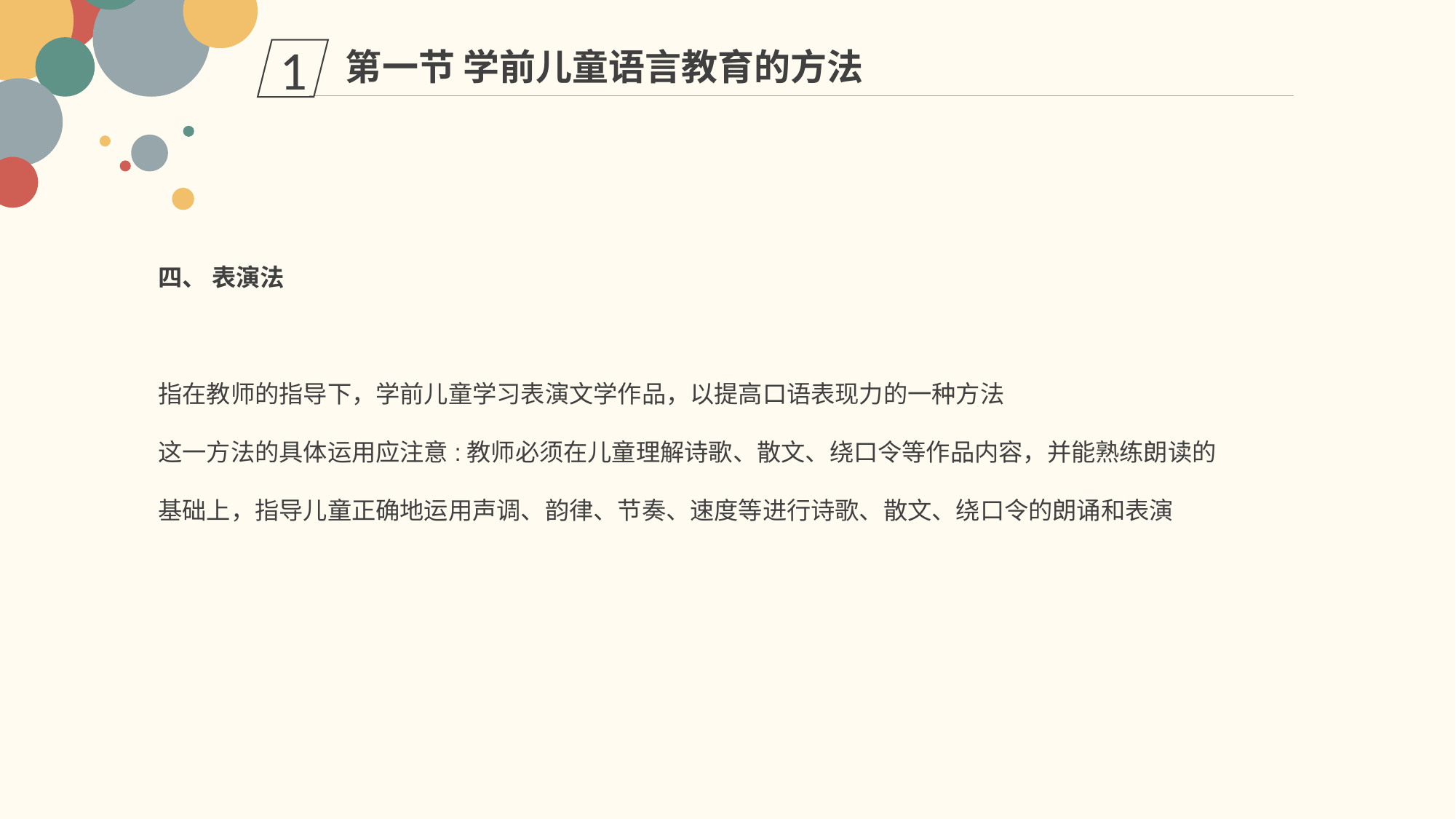

第一节 学前儿童语言教育的方法
1
四、 表演法

指在教师的指导下，学前儿童学习表演文学作品，以提高口语表现力的一种方法
这一方法的具体运用应注意:教师必须在儿童理解诗歌、散文、绕口令等作品内容，并能熟练朗读的基础上，指导儿童正确地运用声调、韵律、节奏、速度等进行诗歌、散文、绕口令的朗诵和表演